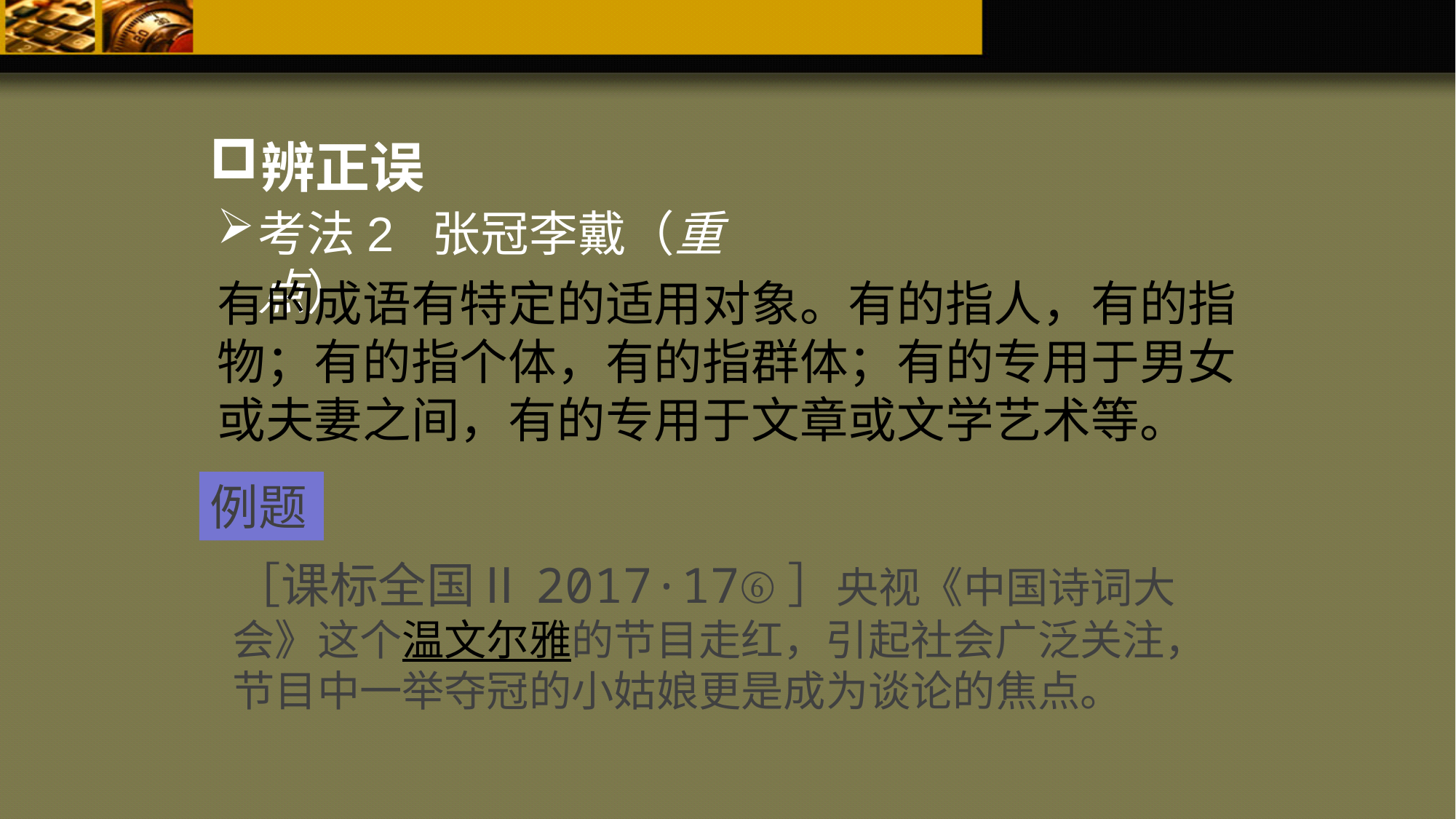

辨正误
考法2  张冠李戴（重点）
有的成语有特定的适用对象。有的指人，有的指物；有的指个体，有的指群体；有的专用于男女或夫妻之间，有的专用于文章或文学艺术等。
例题
［课标全国Ⅱ2017·17⑥］央视《中国诗词大会》这个温文尔雅的节目走红，引起社会广泛关注，节目中一举夺冠的小姑娘更是成为谈论的焦点。